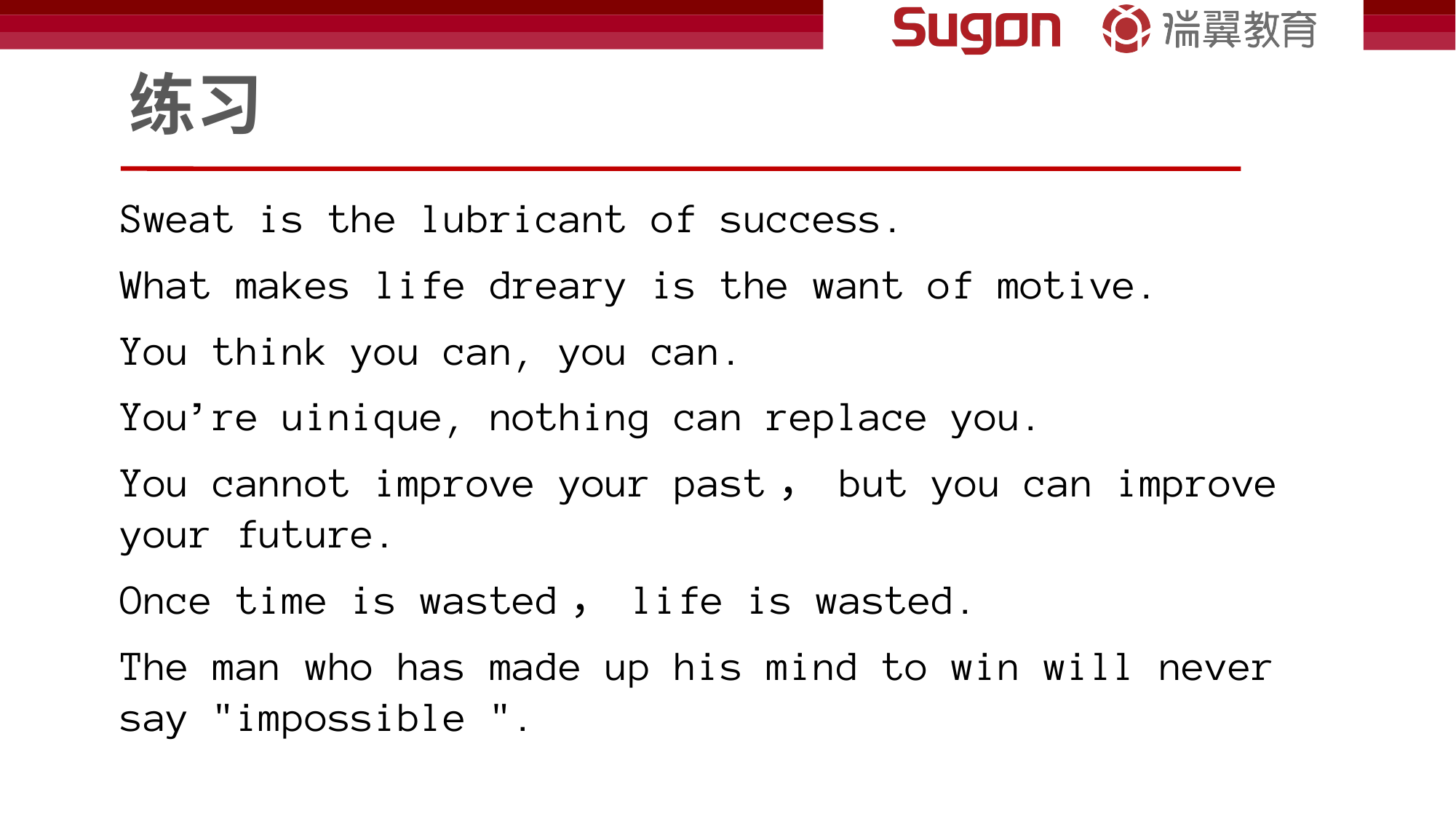

# 练习
Sweat is the lubricant of success.
What makes life dreary is the want of motive.
You think you can, you can.
You’re uinique, nothing can replace you.
You cannot improve your past， but you can improve your future.
Once time is wasted， life is wasted.
The man who has made up his mind to win will never say "impossible ".